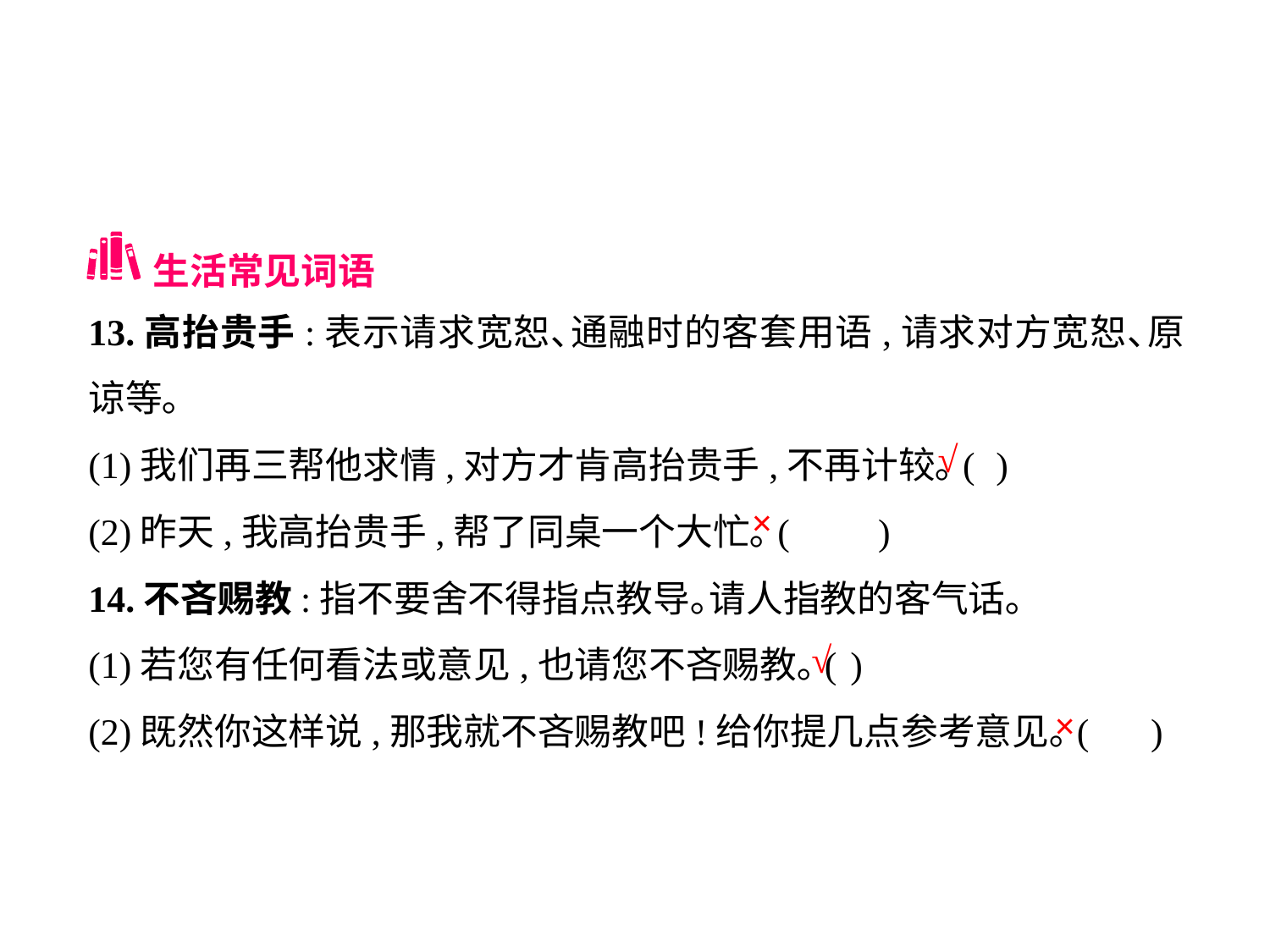

生活常见词语
13.高抬贵手:表示请求宽恕､通融时的客套用语,请求对方宽恕､原谅等｡
(1)我们再三帮他求情,对方才肯高抬贵手,不再计较｡(	  )
(2)昨天,我高抬贵手,帮了同桌一个大忙｡(	   )
14.不吝赐教:指不要舍不得指点教导｡请人指教的客气话｡
(1)若您有任何看法或意见,也请您不吝赐教｡(	)
(2)既然你这样说,那我就不吝赐教吧!给你提几点参考意见｡(	     )
√
×
√
×